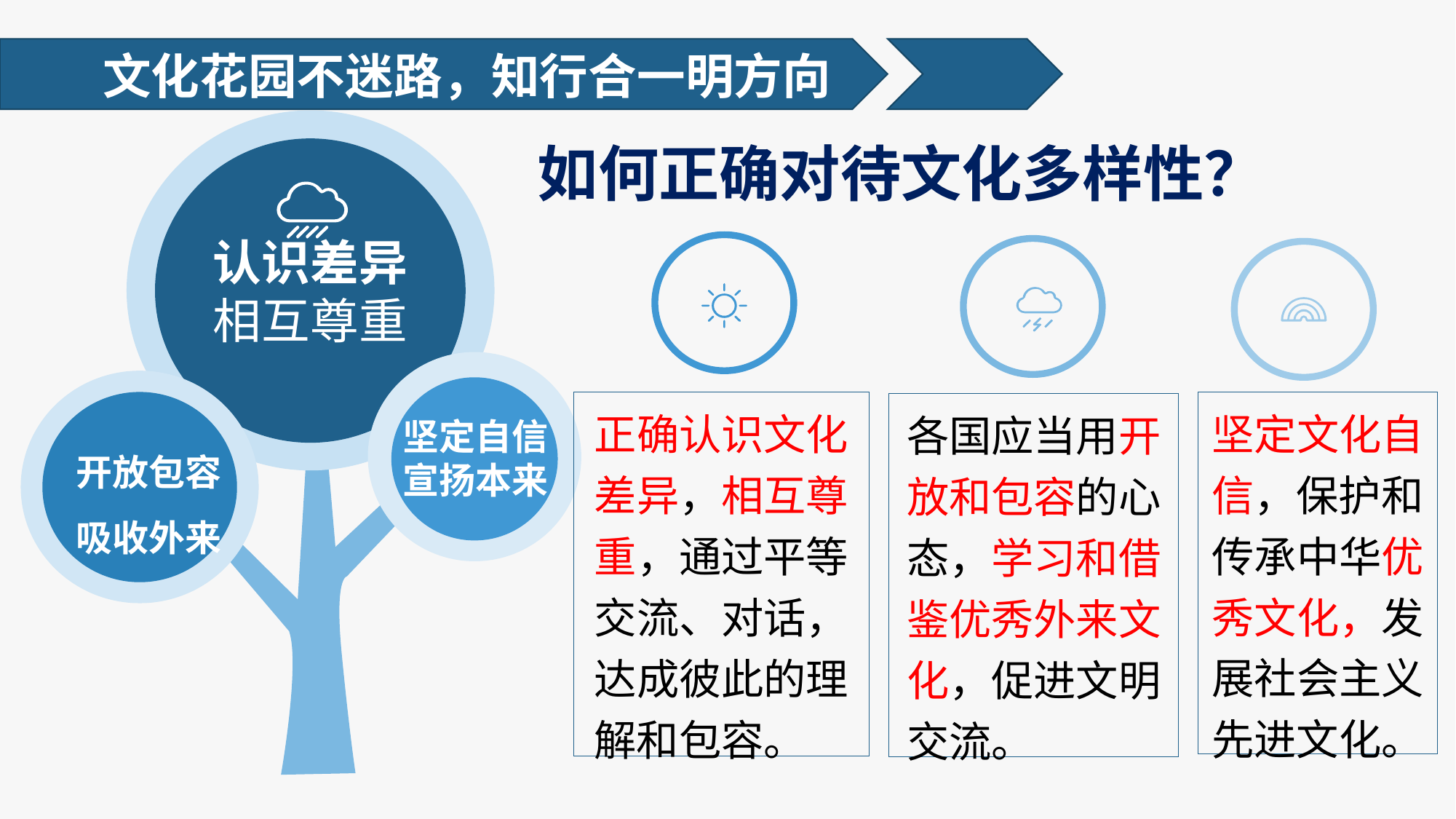

文化花园不迷路，知行合一明方向

认识差异
相互尊重

坚定文化自信，保护和传承中华优秀文化，发展社会主义先进文化。

正确认识文化差异，相互尊重，通过平等交流、对话，达成彼此的理解和包容。
各国应当用开放和包容的心态，学习和借鉴优秀外来文化，促进文明交流。
坚定自信
宣扬本来
开放包容
吸收外来

如何正确对待文化多样性？